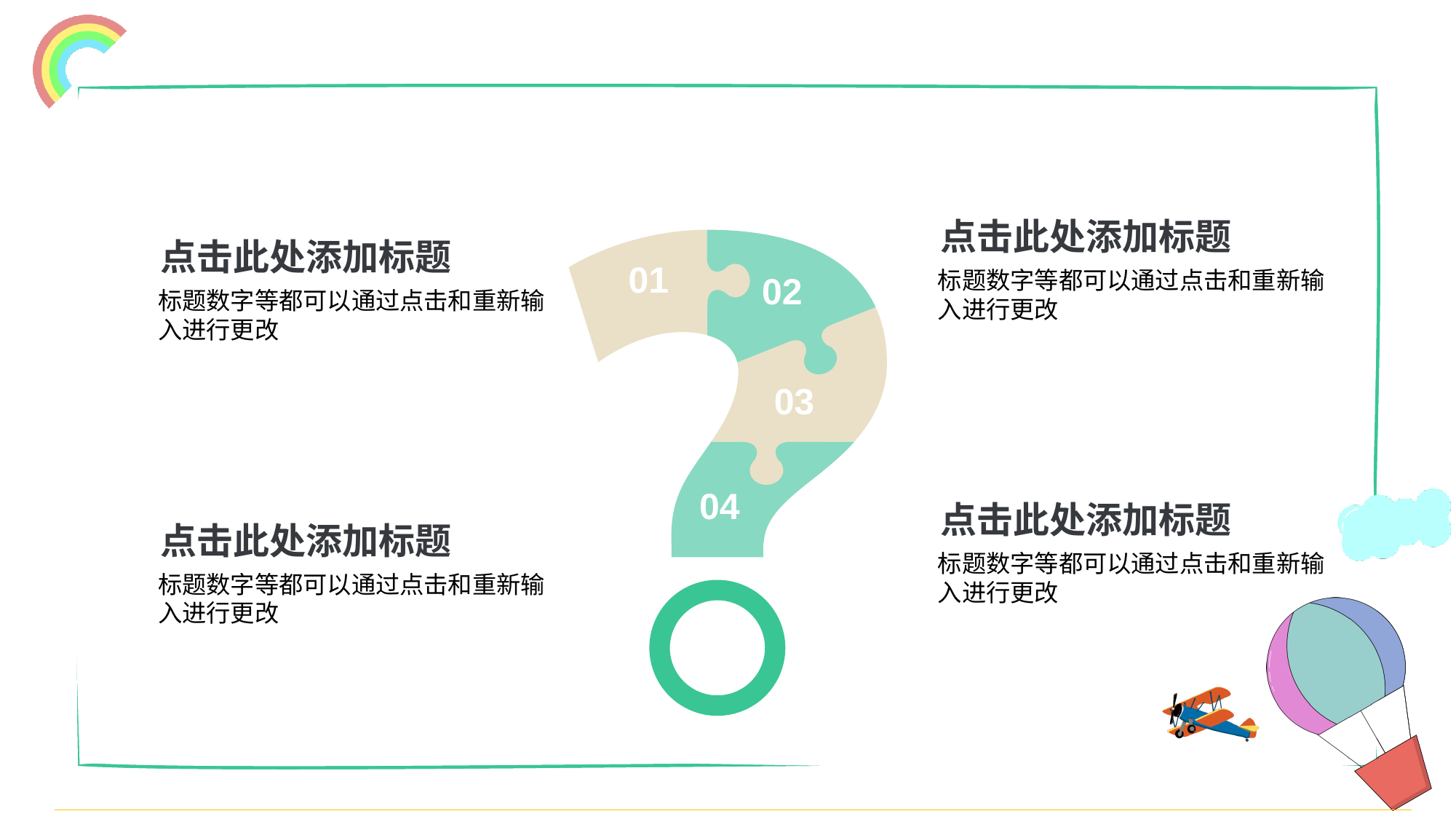

点击此处添加标题
点击此处添加标题

01
标题数字等都可以通过点击和重新输入进行更改
02
标题数字等都可以通过点击和重新输入进行更改
03
04
点击此处添加标题
点击此处添加标题
标题数字等都可以通过点击和重新输入进行更改
标题数字等都可以通过点击和重新输入进行更改